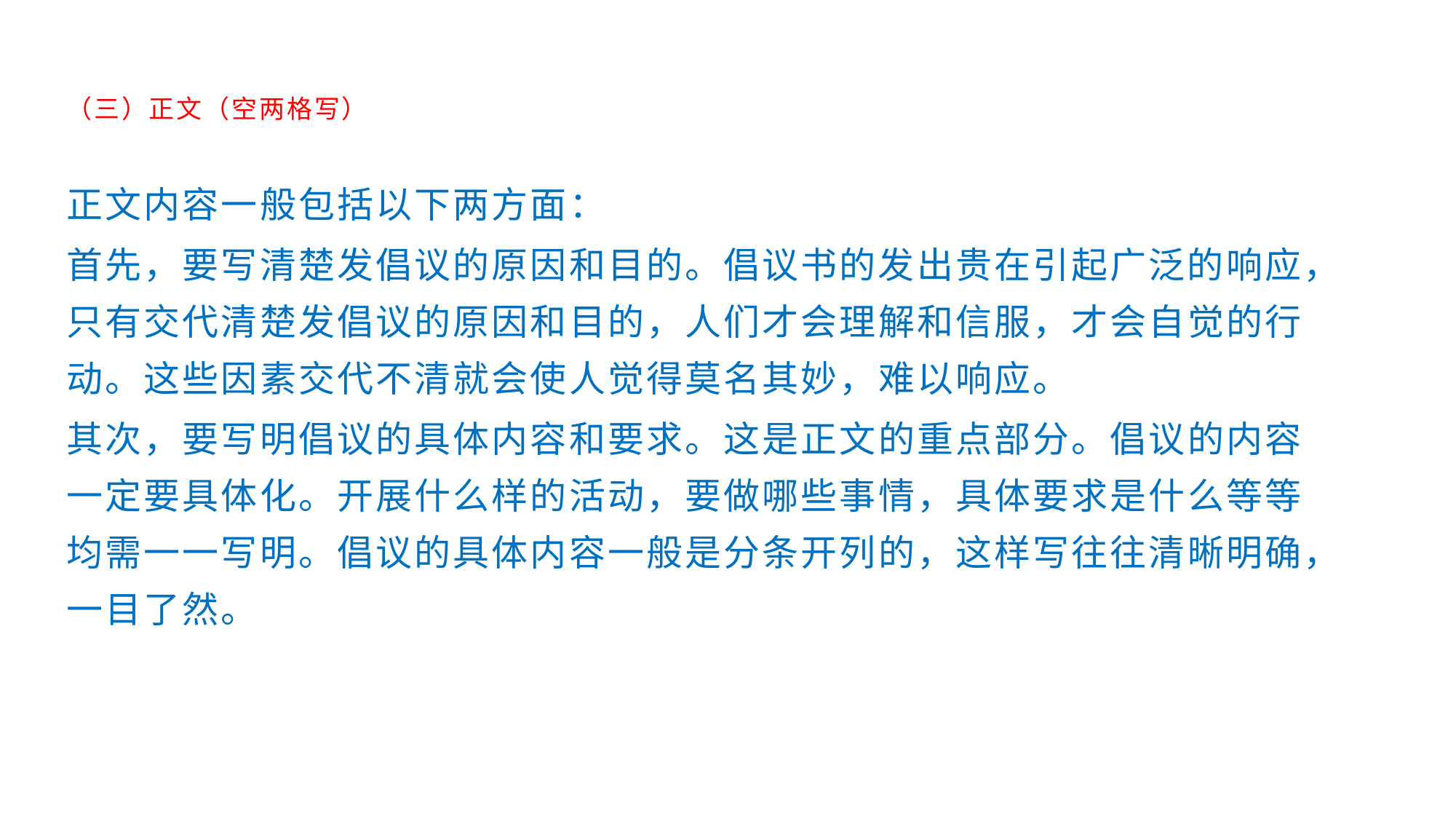

#
（三）正文（空两格写）

正文内容一般包括以下两方面：
首先，要写清楚发倡议的原因和目的。倡议书的发出贵在引起广泛的响应，只有交代清楚发倡议的原因和目的，人们才会理解和信服，才会自觉的行动。这些因素交代不清就会使人觉得莫名其妙，难以响应。
其次，要写明倡议的具体内容和要求。这是正文的重点部分。倡议的内容一定要具体化。开展什么样的活动，要做哪些事情，具体要求是什么等等均需一一写明。倡议的具体内容一般是分条开列的，这样写往往清晰明确，一目了然。